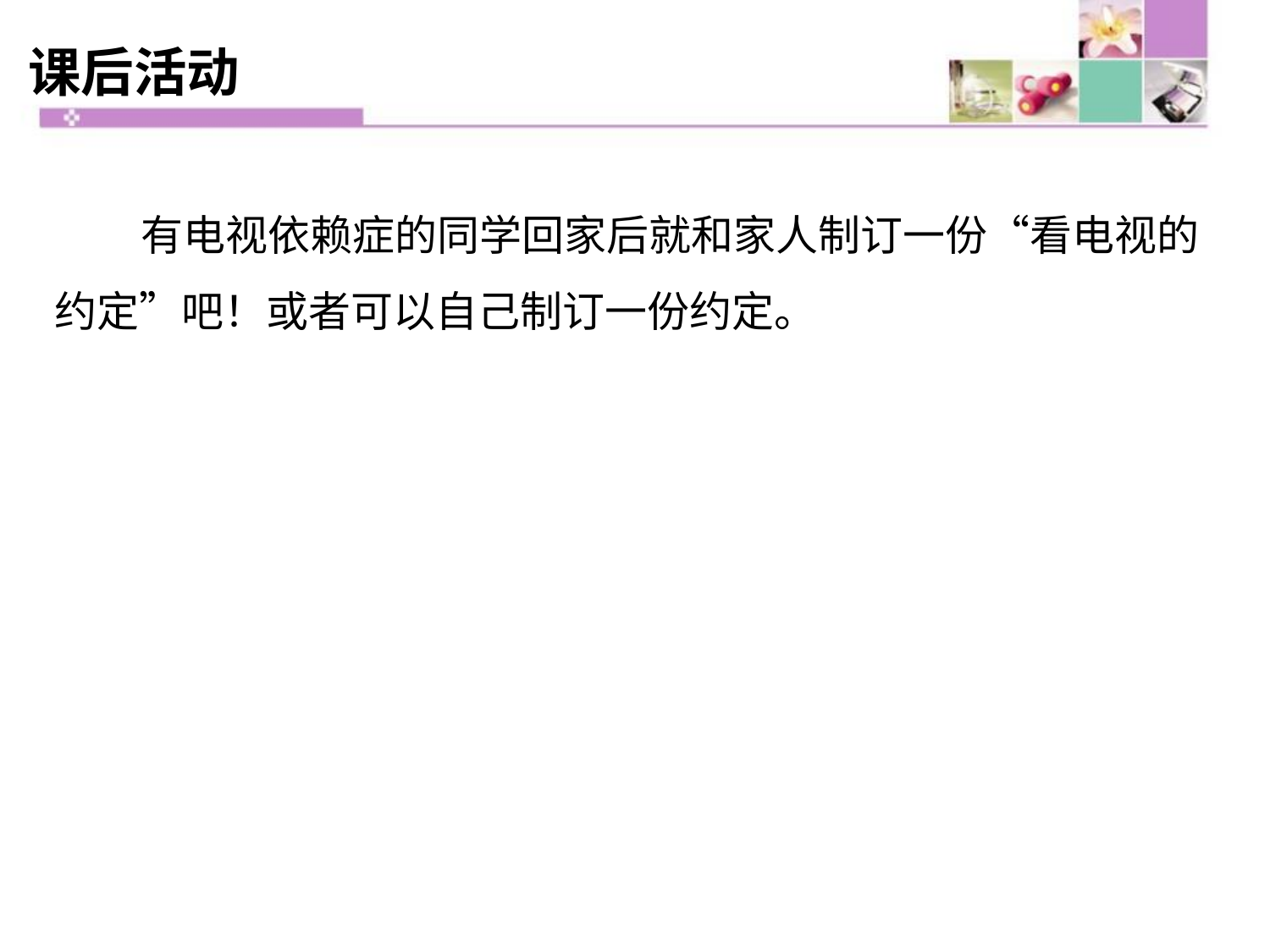

# 课后活动
有电视依赖症的同学回家后就和家人制订一份“看电视的约定”吧！或者可以自己制订一份约定。